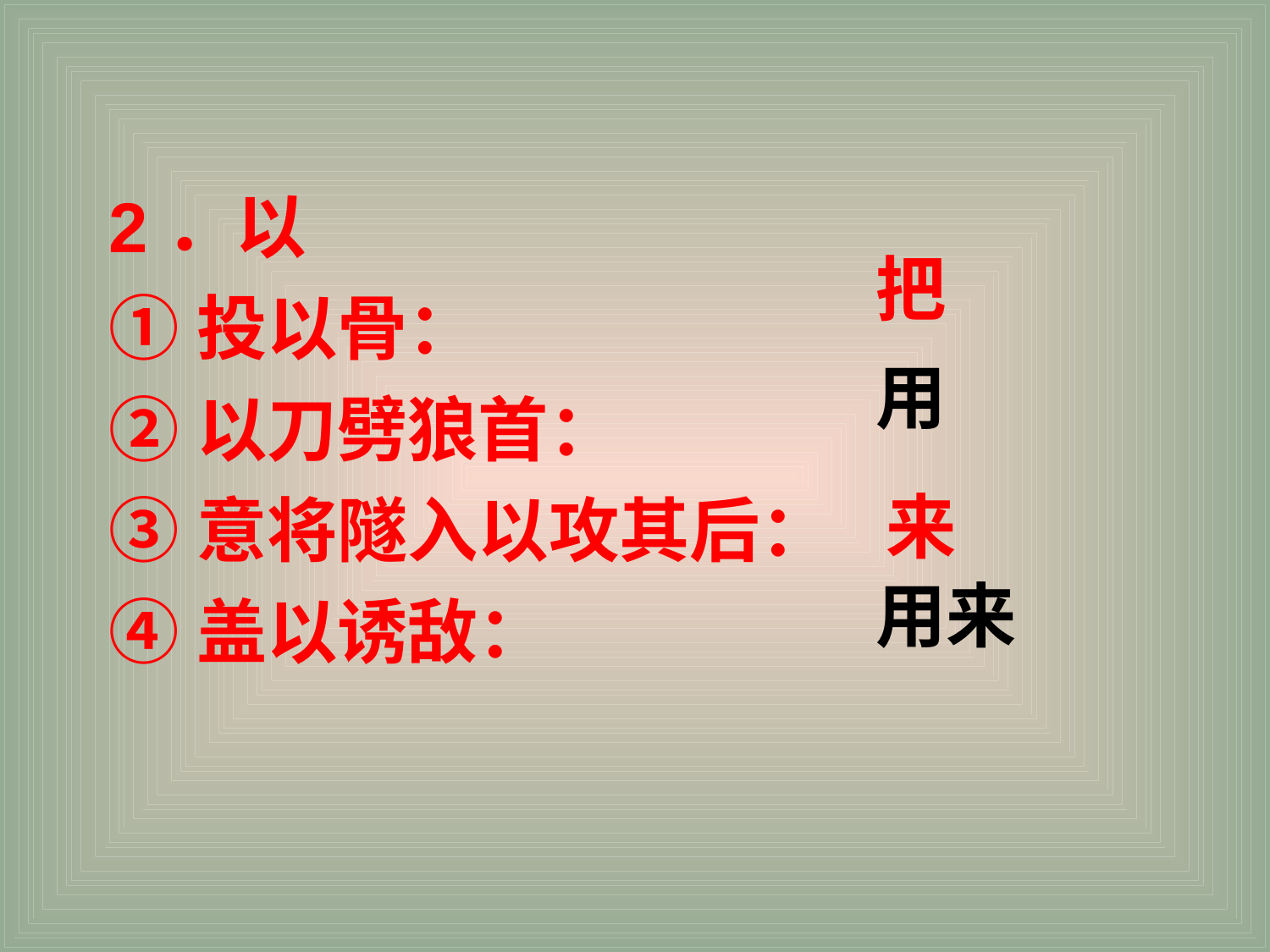

2．以
①投以骨：
②以刀劈狼首：
③意将隧入以攻其后：
④盖以诱敌：
把
用
来
用来